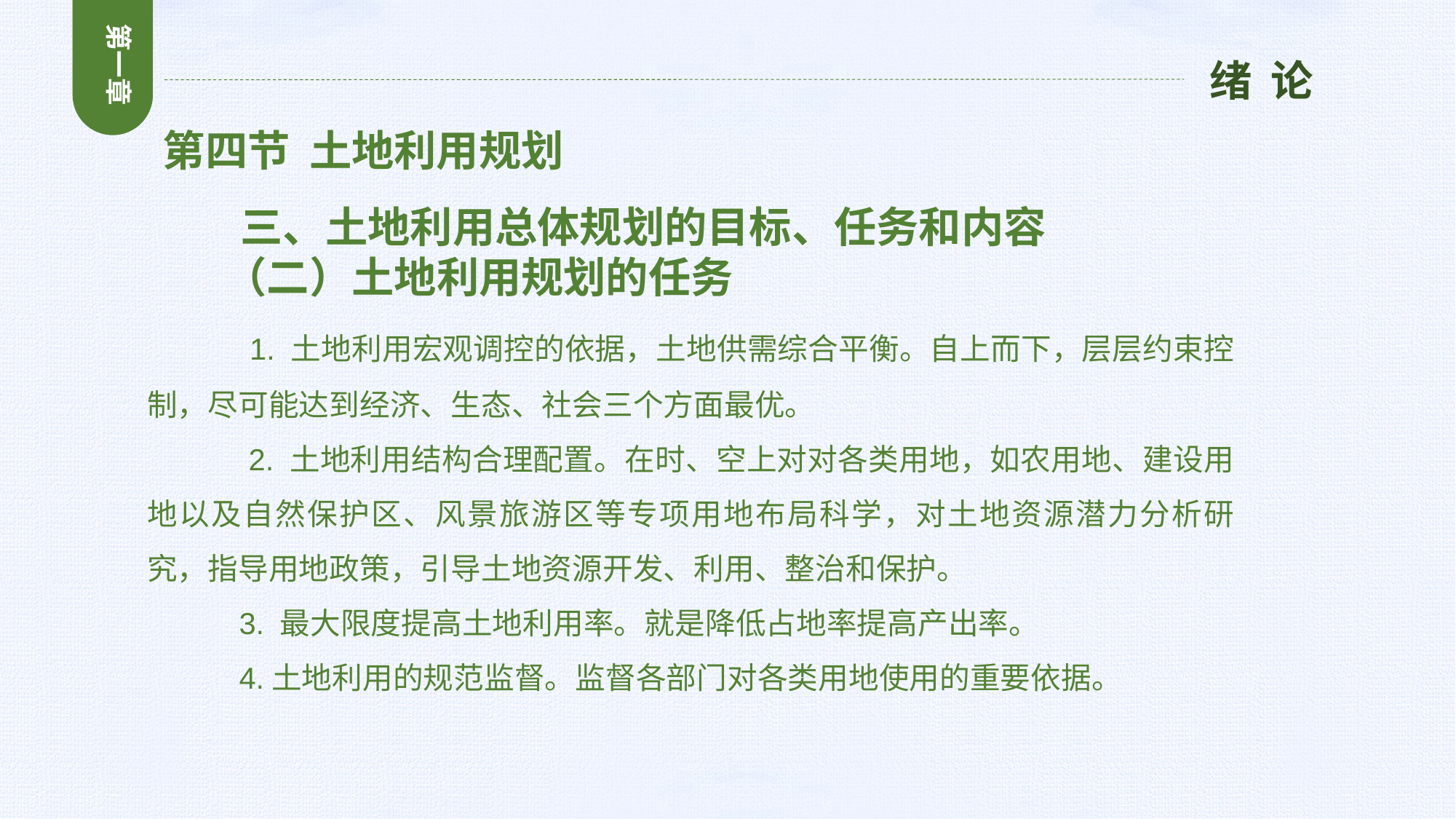

第一章
绪  论
第四节  土地利用规划
       三、土地利用总体规划的目标、任务和内容

       （二）土地利用规划的任务
          1. 土地利用宏观调控的依据，土地供需综合平衡。自上而下，层层约束控制，尽可能达到经济、生态、社会三个方面最优。
            2. 土地利用结构合理配置。在时、空上对对各类用地，如农用地、建设用地以及自然保护区、风景旅游区等专项用地布局科学，对土地资源潜力分析研究，指导用地政策，引导土地资源开发、利用、整治和保护。
           3. 最大限度提高土地利用率。就是降低占地率提高产出率。
           4.土地利用的规范监督。监督各部门对各类用地使用的重要依据。